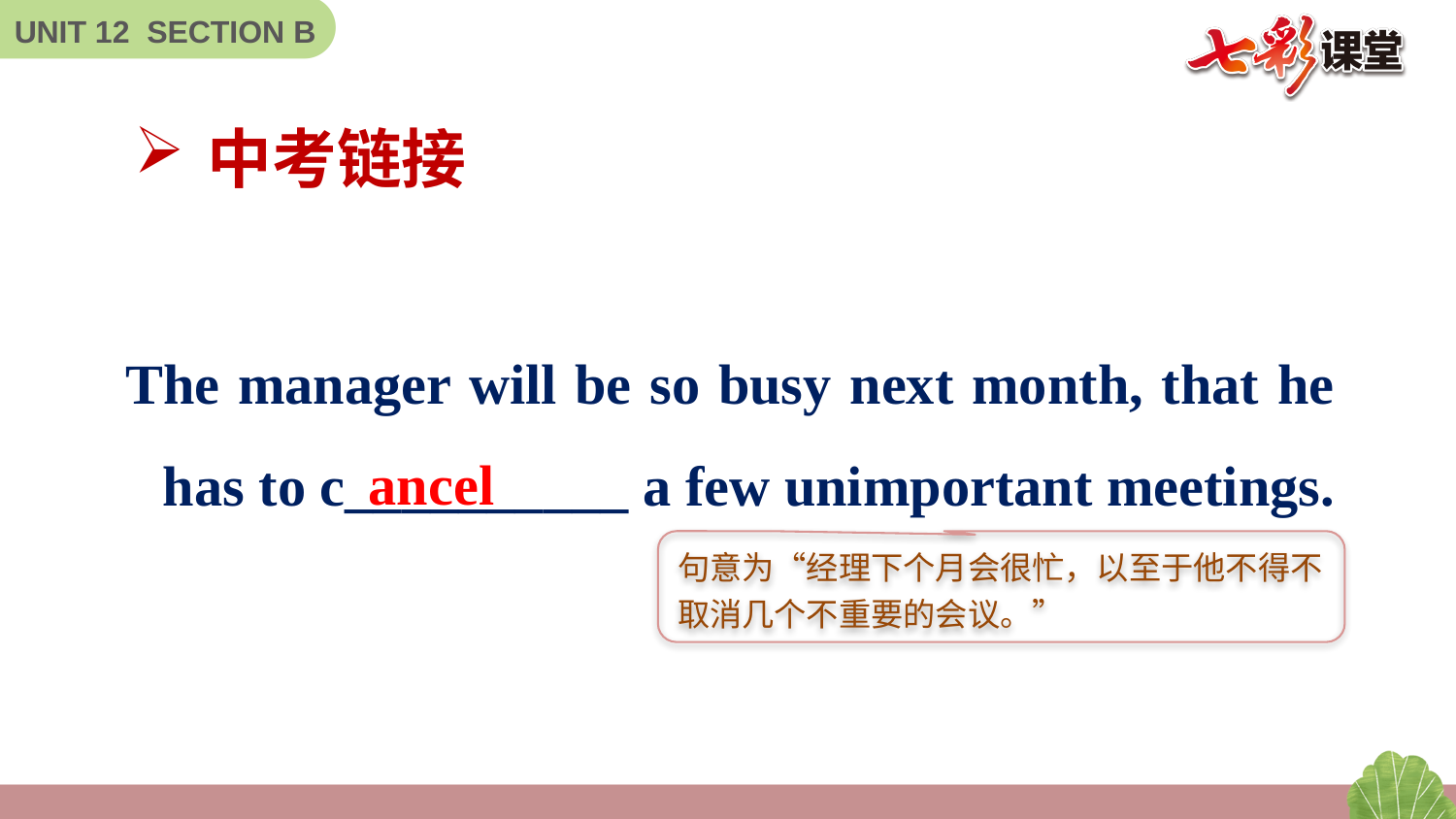

中考链接
The manager will be so busy next month, that he has to c__________ a few unimportant meetings.
ancel
句意为“经理下个月会很忙，以至于他不得不取消几个不重要的会议。”